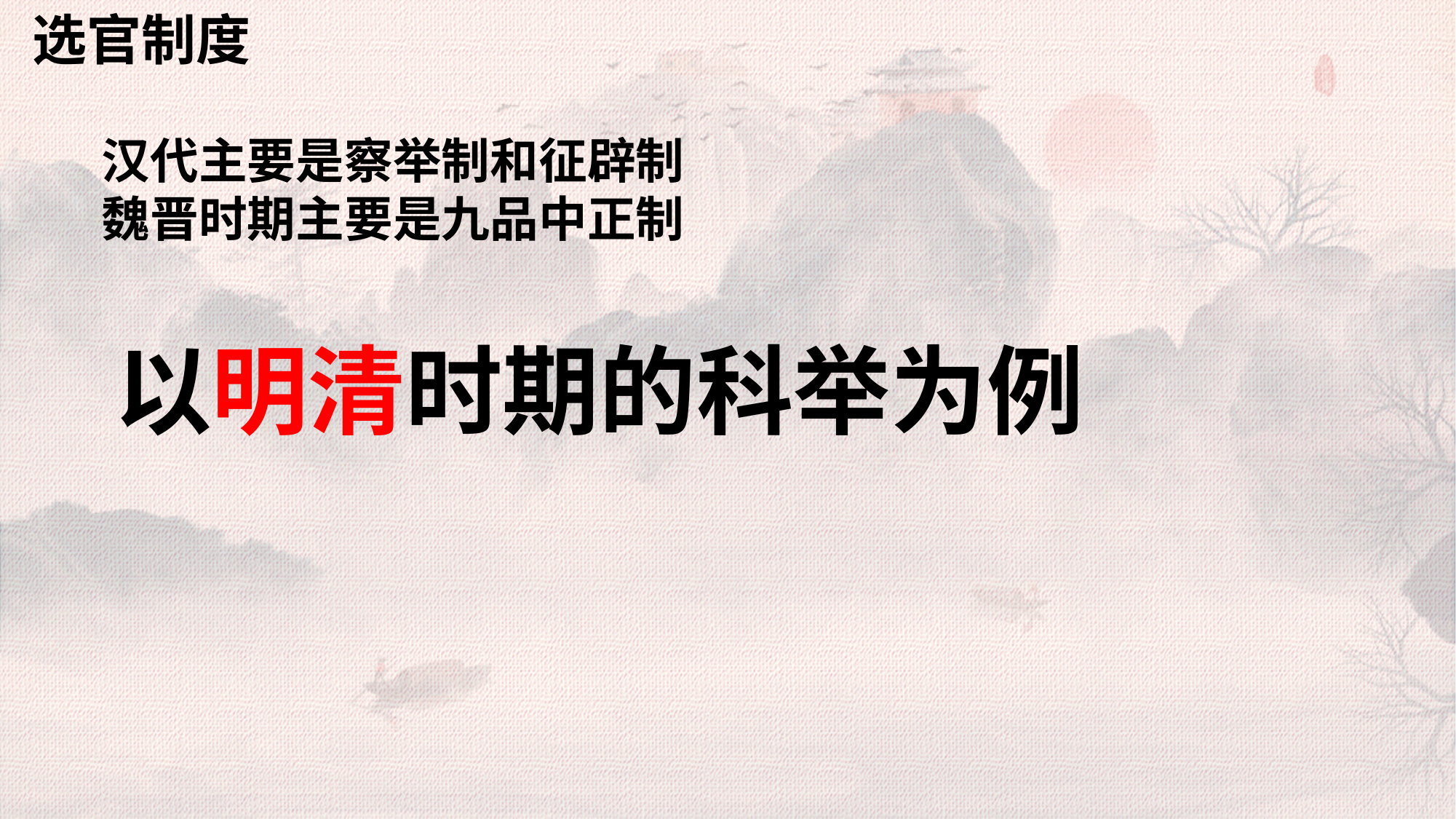

选官制度
汉代主要是察举制和征辟制
魏晋时期主要是九品中正制
以明清时期的科举为例